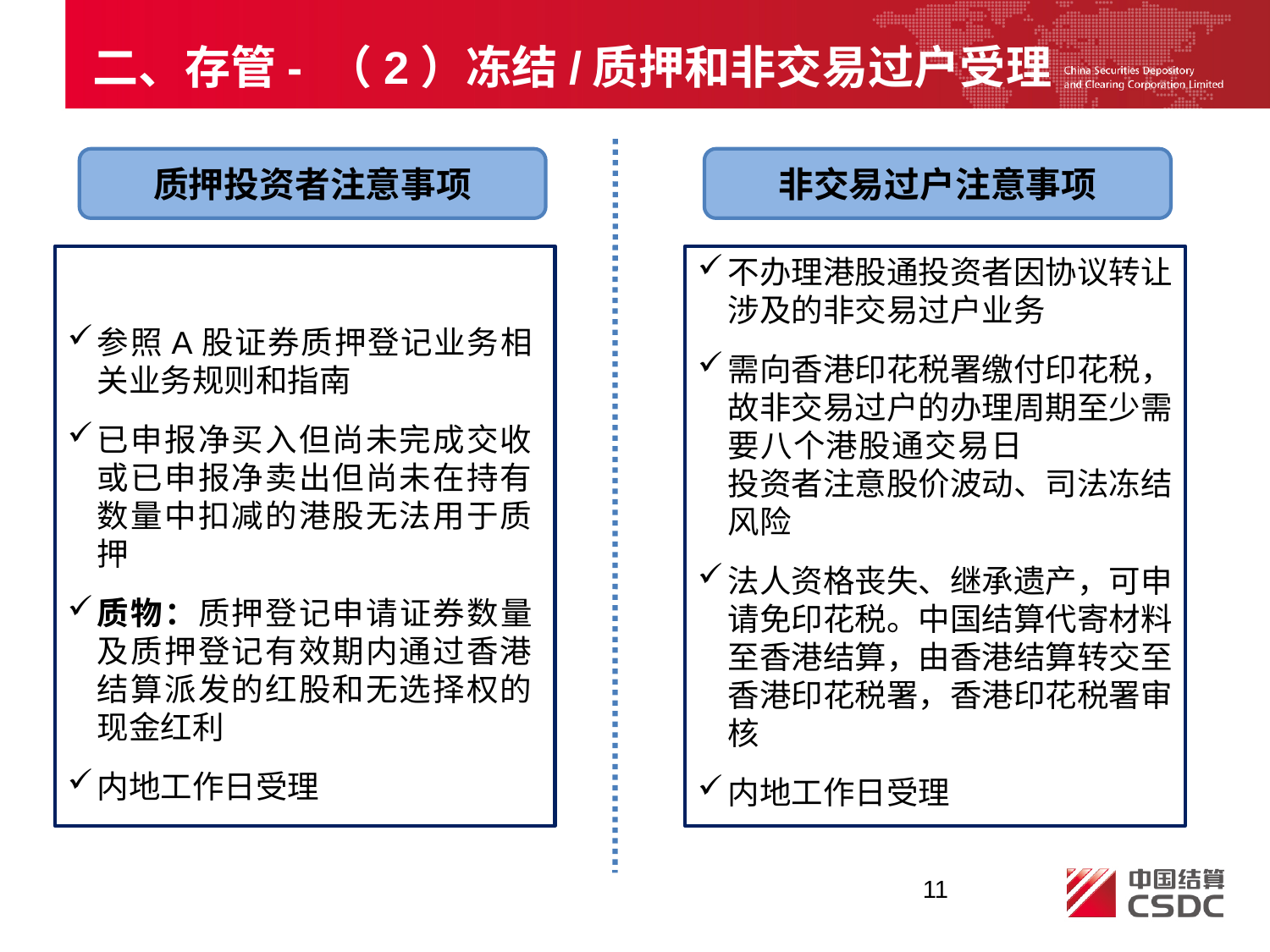

二、存管- （2）冻结/质押和非交易过户受理
非交易过户注意事项
质押投资者注意事项

不办理港股通投资者因协议转让涉及的非交易过户业务
需向香港印花税署缴付印花税，故非交易过户的办理周期至少需要八个港股通交易日                   投资者注意股价波动、司法冻结风险
法人资格丧失、继承遗产，可申请免印花税。中国结算代寄材料至香港结算，由香港结算转交至香港印花税署，香港印花税署审核
内地工作日受理

参照A股证券质押登记业务相关业务规则和指南
已申报净买入但尚未完成交收或已申报净卖出但尚未在持有数量中扣减的港股无法用于质押
质物：质押登记申请证券数量及质押登记有效期内通过香港结算派发的红股和无选择权的现金红利
内地工作日受理

11